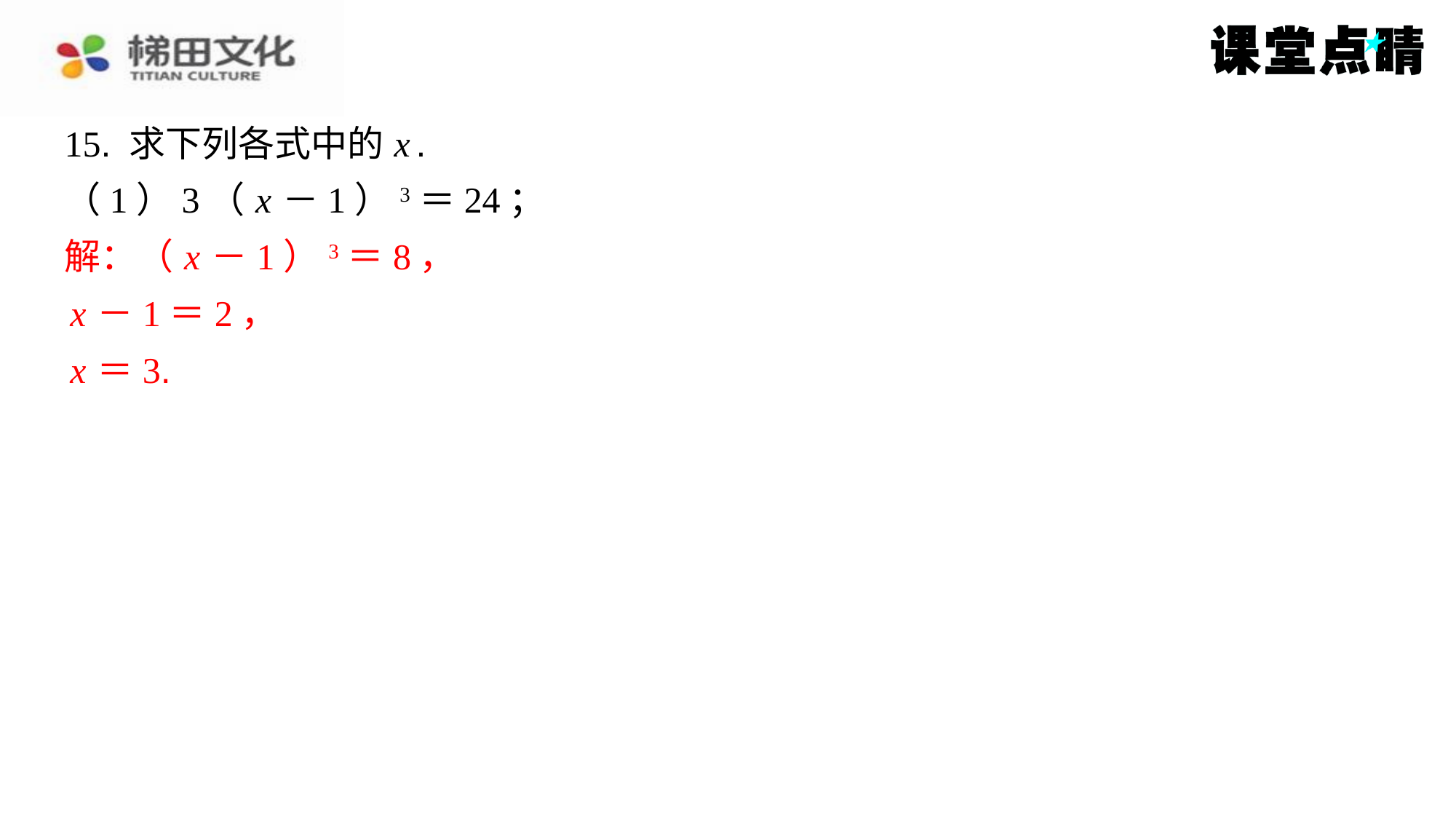

15. 求下列各式中的 x .
（1）3（ x －1）3＝24；
解：（ x －1）3＝8，
 x －1＝2，
 x ＝3.
解：（ x －1）3＝8，
x －1＝2，
x ＝3.